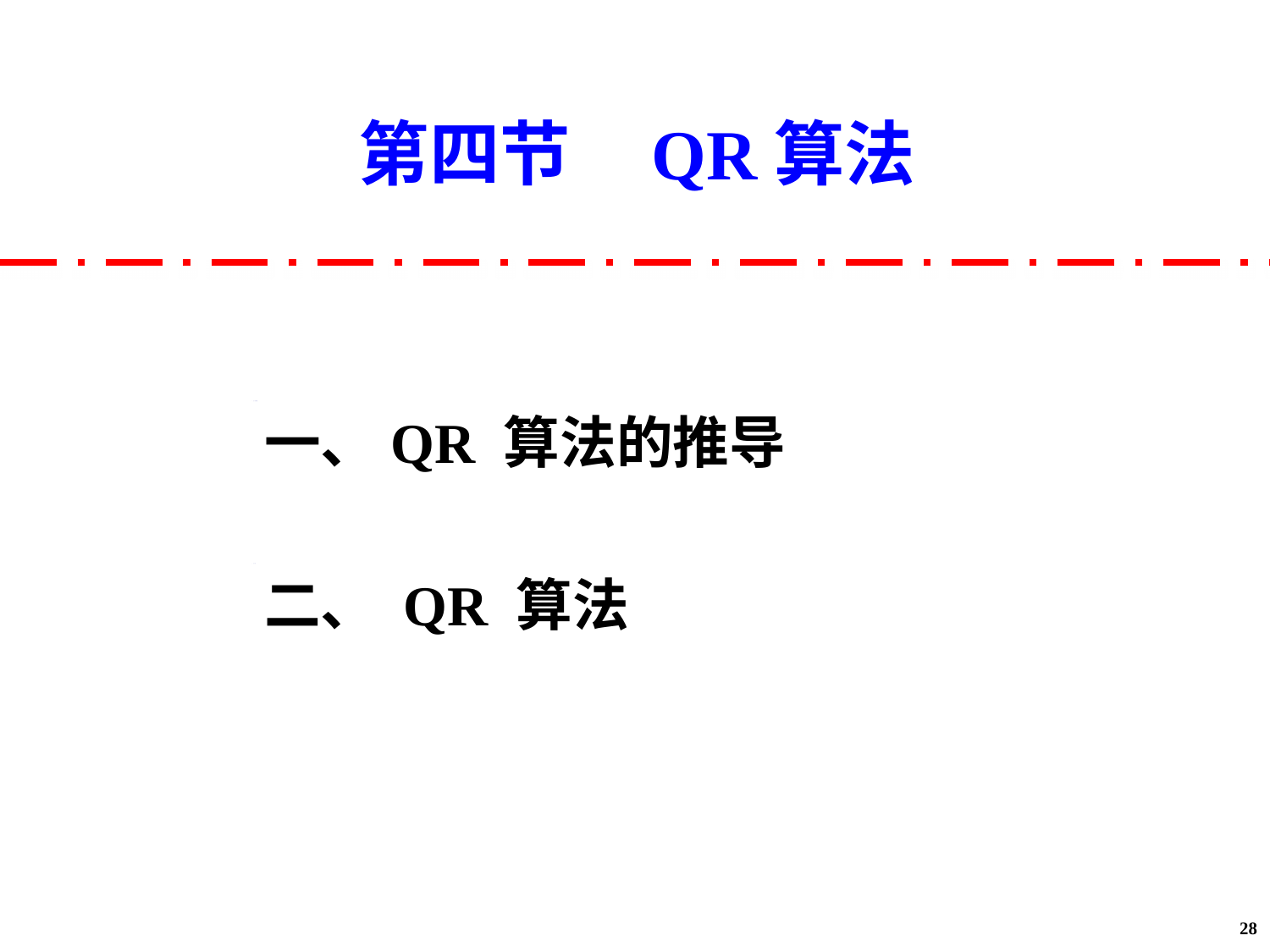

第四节    QR算法
一、QR 算法的推导
二、 QR 算法
28